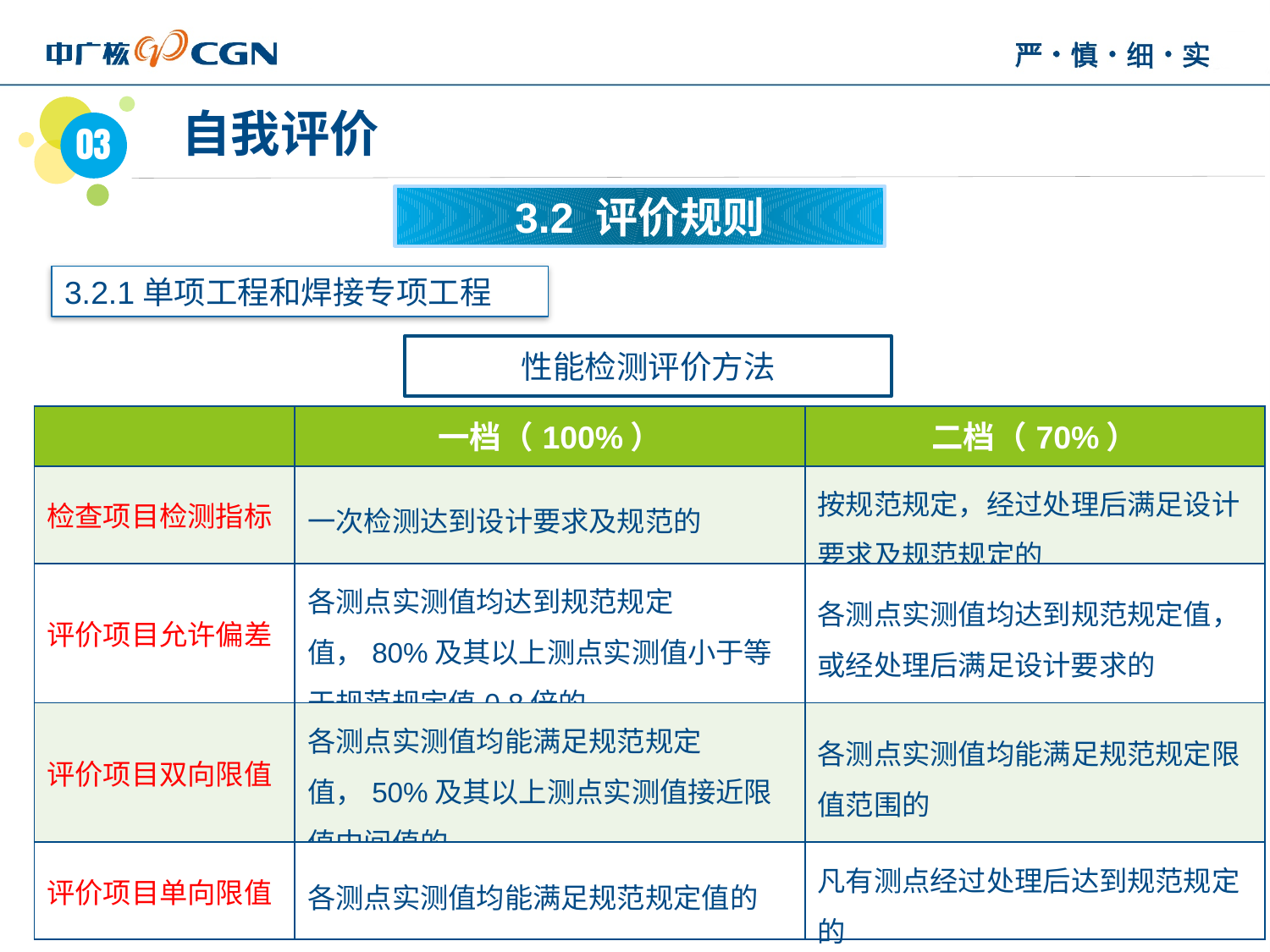

03

  自我评价

3.2 评价规则
3.2.1单项工程和焊接专项工程
性能检测评价方法
|  | 一档（100%） | 二档（70%） |
| --- | --- | --- |
| 检查项目检测指标 | 一次检测达到设计要求及规范的 | 按规范规定，经过处理后满足设计要求及规范规定的 |
| 评价项目允许偏差 | 各测点实测值均达到规范规定值，80%及其以上测点实测值小于等于规范规定值0.8倍的 | 各测点实测值均达到规范规定值，或经处理后满足设计要求的 |
| 评价项目双向限值 | 各测点实测值均能满足规范规定值，50%及其以上测点实测值接近限值中间值的 | 各测点实测值均能满足规范规定限值范围的 |
| 评价项目单向限值 | 各测点实测值均能满足规范规定值的 | 凡有测点经过处理后达到规范规定的 |
25